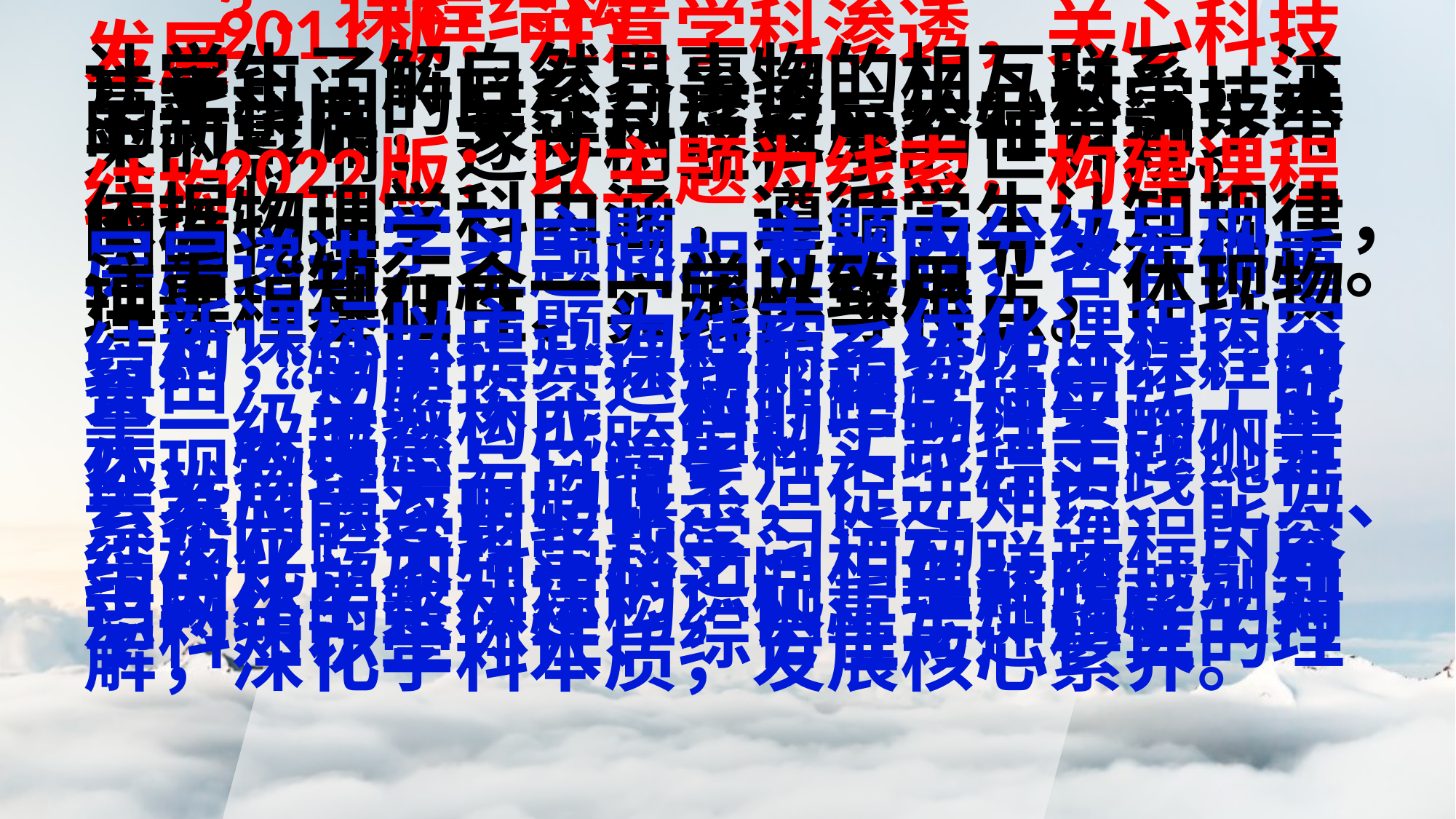

3．课程结构：
        2011版：注意学科渗透，关心科技发展
让学生了解自然界事物的相互联系，注意学科间的联系与渗透，关心科学技术的新进展，关注科技发展给社会进步带来的影响，逐步树立科学的世界观。
        2022版：以主题为线索，构建课程结构
依据物理学科内涵，遵循学生认知规律，明确物理学习主题，主题内分级呈现，层层递进；主题间相互关联，各有侧重。注重“知行合一，学以致用＂，体现物理课程基础性、实践性等特点。
    新课标以主题为线索、优化课程内容结构，全面提升课程的系统性。课程内容由“物质”“运动和相互作用”“能量”“实验探究”和“跨学科实践”五个一级主题构成。借助于物理学的大单元、大概念，“跨学科实践”主题侧重体现物理学与日常生活、工程实践、社会发展等方面的联系，促进知识、能力、素养间的逐步转化。
    设立跨学科主题学习活动，课程内容结构化，加强学科之间相互联动，引导学生从单个知识的识记、理解跨越到知识网络的整体建构，侧重于加强学生对学科知识整体性、综合性与迁移性的理解，深化学科本质，发展核心素养。